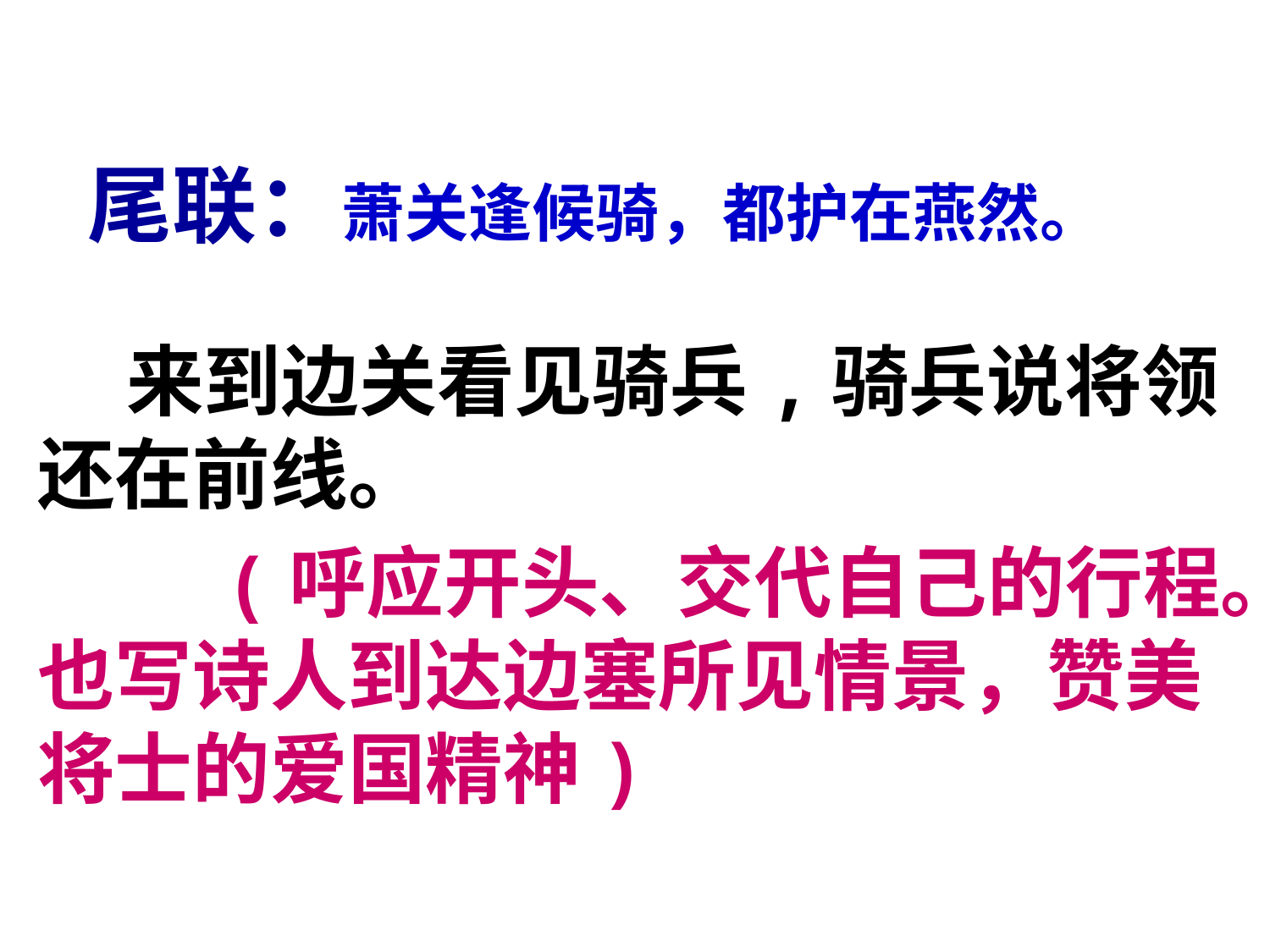

尾联：萧关逢候骑，都护在燕然。
    来到边关看见骑兵,骑兵说将领还在前线。
    (呼应开头、交代自己的行程。也写诗人到达边塞所见情景，赞美将士的爱国精神)